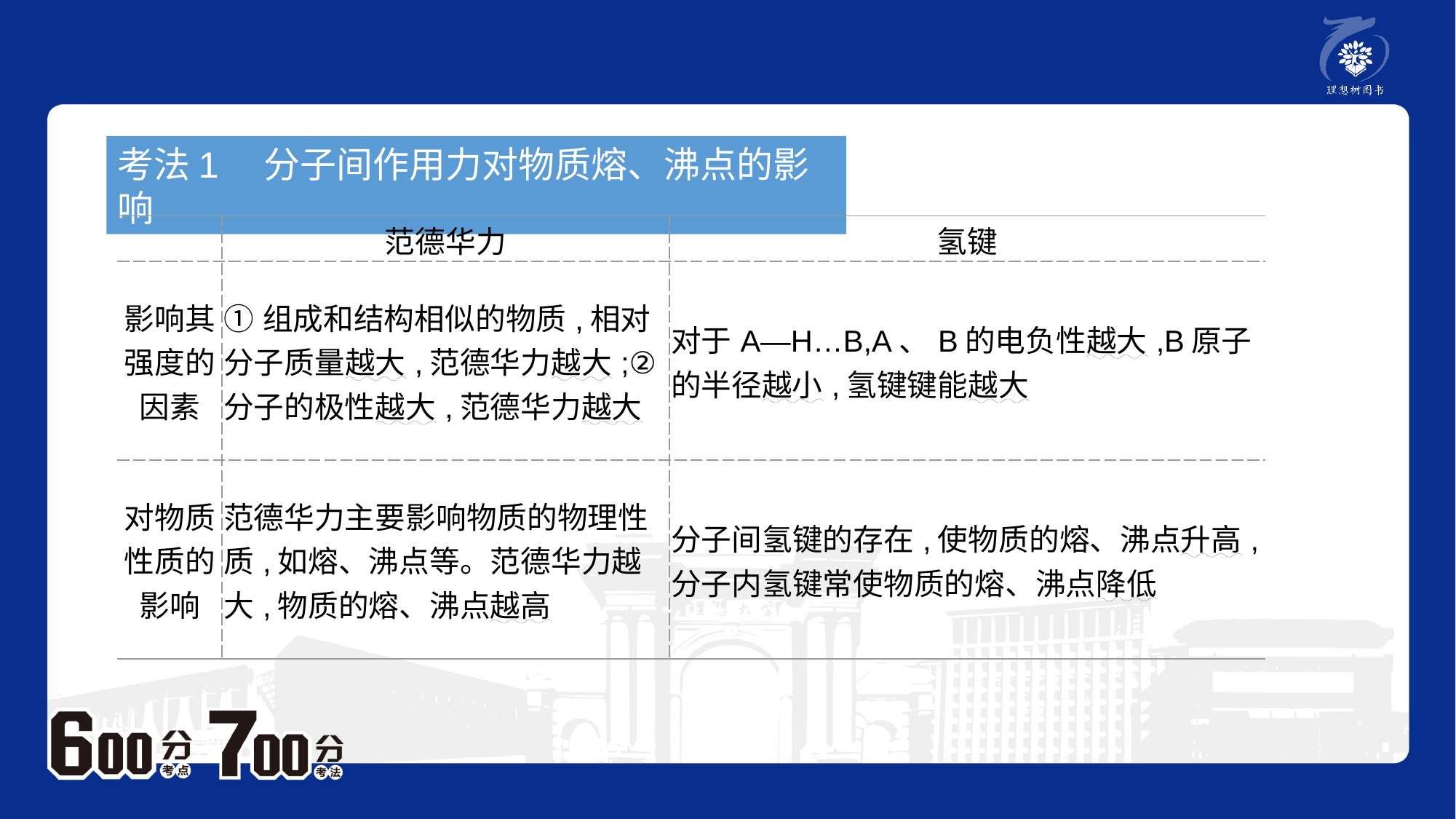

考法1　分子间作用力对物质熔、沸点的影响
|  | 范德华力 | 氢键 |
| --- | --- | --- |
| 影响其强度的因素 | ①组成和结构相似的物质,相对分子质量越大,范德华力越大;②分子的极性越大,范德华力越大 | 对于A—H…B,A、B的电负性越大,B原子的半径越小,氢键键能越大 |
| 对物质性质的影响 | 范德华力主要影响物质的物理性质,如熔、沸点等。范德华力越大,物质的熔、沸点越高 | 分子间氢键的存在,使物质的熔、沸点升高,分子内氢键常使物质的熔、沸点降低 |